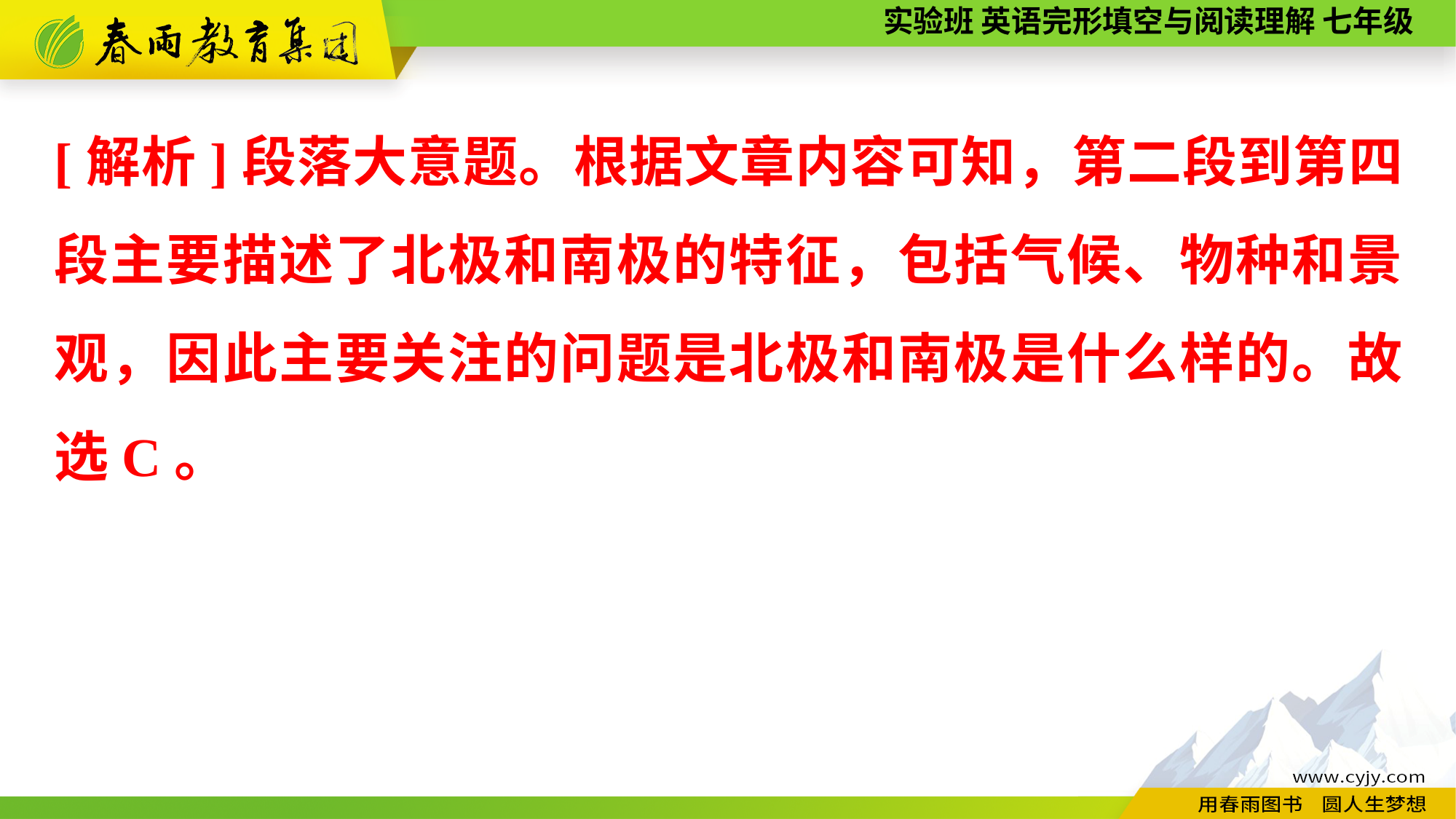

[解析]段落大意题。根据文章内容可知，第二段到第四段主要描述了北极和南极的特征，包括气候、物种和景观，因此主要关注的问题是北极和南极是什么样的。故选C。